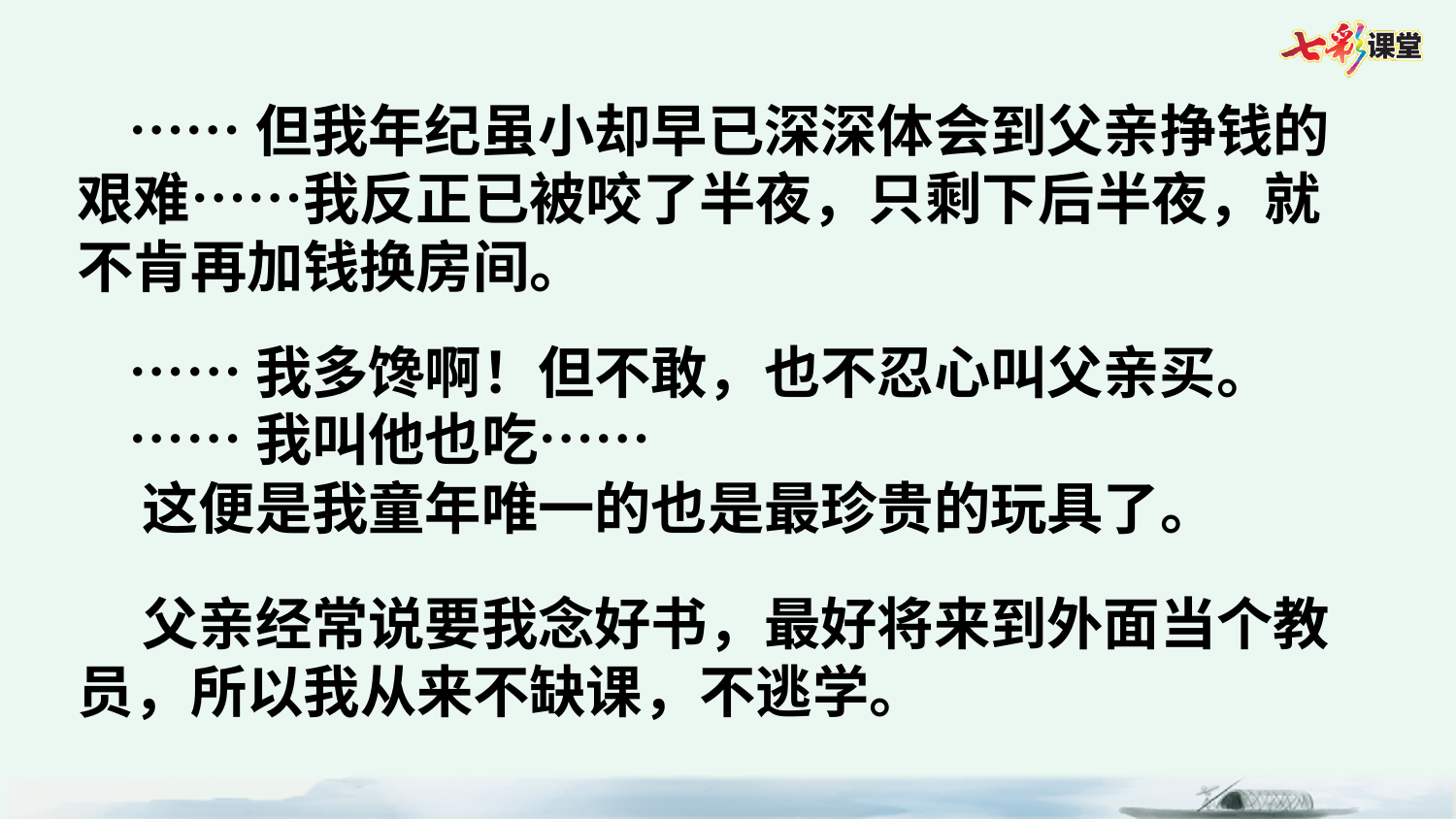

……但我年纪虽小却早已深深体会到父亲挣钱的艰难……我反正已被咬了半夜，只剩下后半夜，就不肯再加钱换房间。
    ……我多馋啊！但不敢，也不忍心叫父亲买。
    ……我叫他也吃……
    这便是我童年唯一的也是最珍贵的玩具了。
    父亲经常说要我念好书，最好将来到外面当个教员，所以我从来不缺课，不逃学。